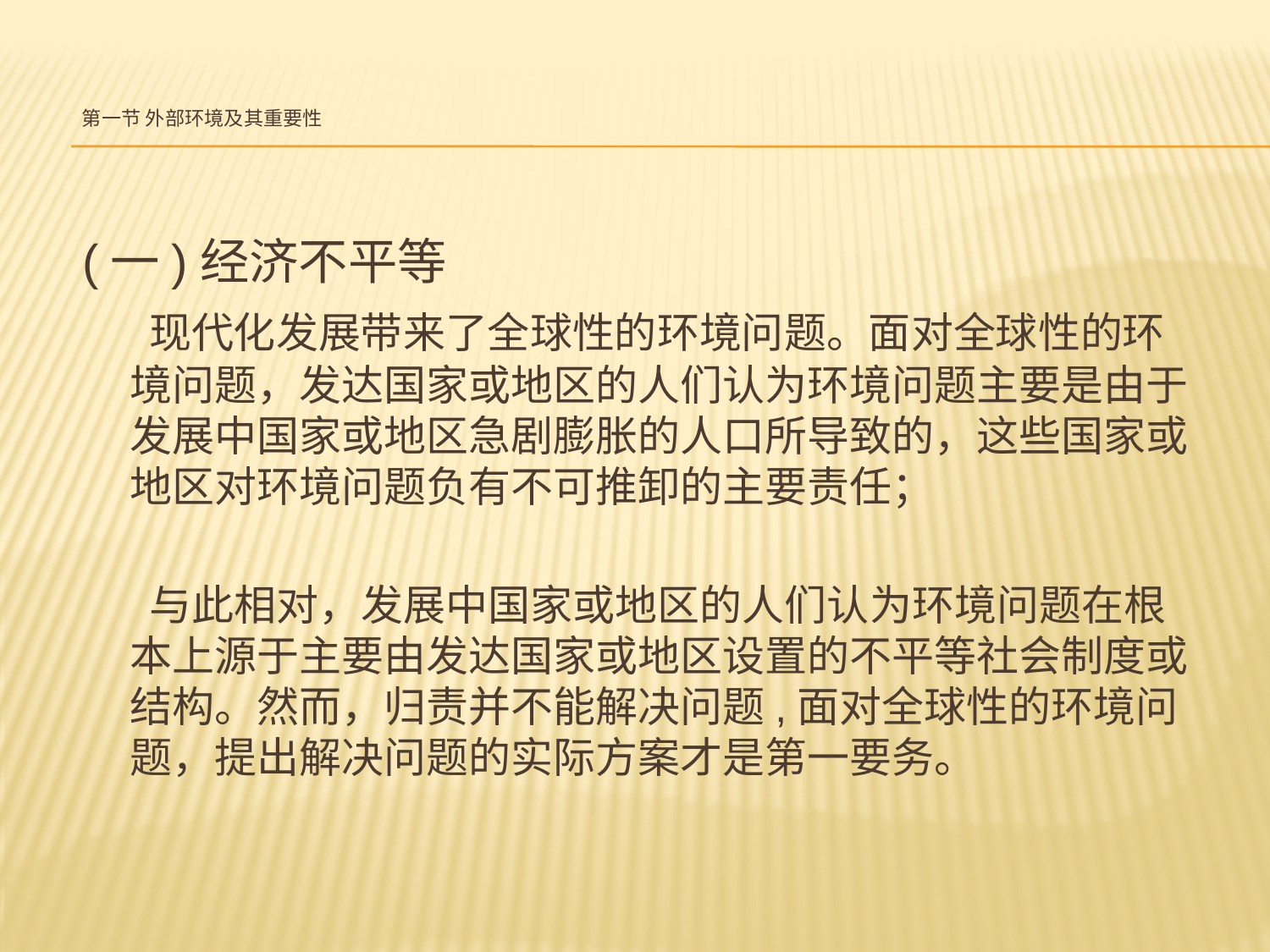

# 第一节 外部环境及其重要性
(一)经济不平等
     现代化发展带来了全球性的环境问题。面对全球性的环境问题，发达国家或地区的人们认为环境问题主要是由于发展中国家或地区急剧膨胀的人口所导致的，这些国家或地区对环境问题负有不可推卸的主要责任；

      与此相对，发展中国家或地区的人们认为环境问题在根本上源于主要由发达国家或地区设置的不平等社会制度或结构。然而，归责并不能解决问题,面对全球性的环境问题，提出解决问题的实际方案才是第一要务。